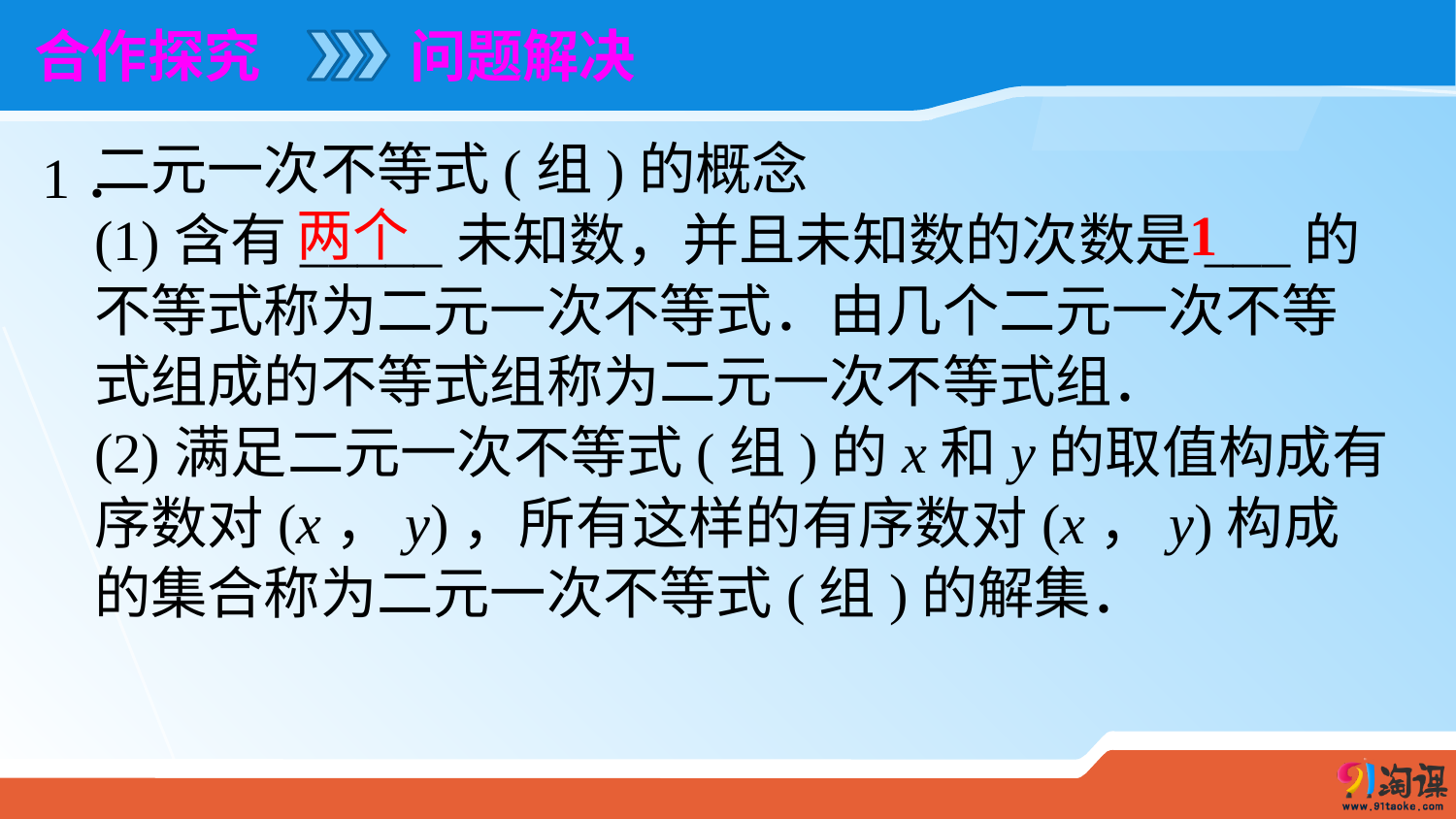

合作探究
问题解决
二元一次不等式(组)的概念
(1)含有_____未知数，并且未知数的次数是___的不等式称为二元一次不等式．由几个二元一次不等式组成的不等式组称为二元一次不等式组．
(2)满足二元一次不等式(组)的x和y的取值构成有序数对(x，y)，所有这样的有序数对(x，y)构成的集合称为二元一次不等式(组)的解集．
1．
两个
1